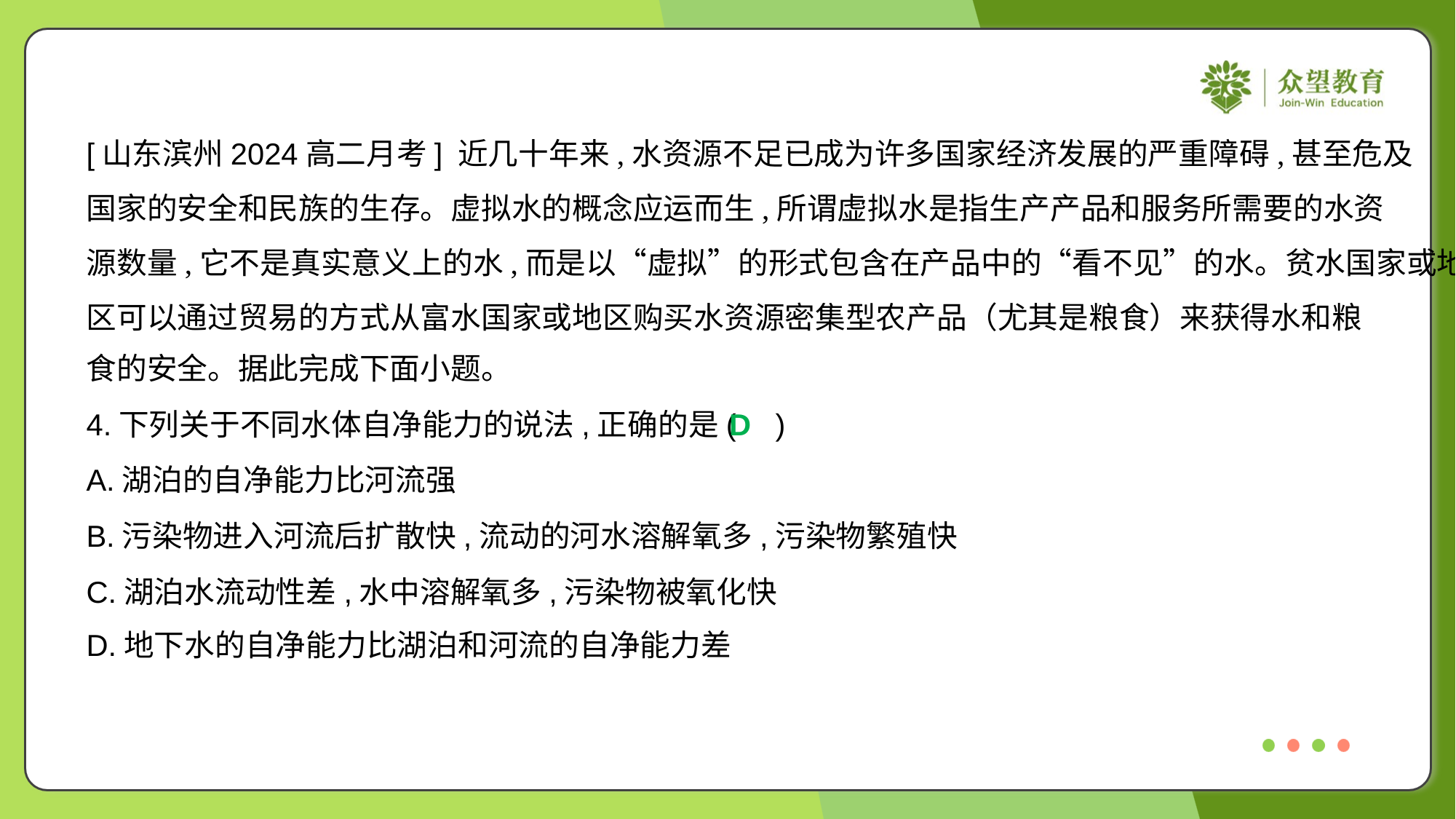

[山东滨州2024高二月考] 近几十年来,水资源不足已成为许多国家经济发展的严重障碍,甚至危及
国家的安全和民族的生存。虚拟水的概念应运而生,所谓虚拟水是指生产产品和服务所需要的水资
源数量,它不是真实意义上的水,而是以“虚拟”的形式包含在产品中的“看不见”的水。贫水国家或地
区可以通过贸易的方式从富水国家或地区购买水资源密集型农产品（尤其是粮食）来获得水和粮
食的安全。据此完成下面小题。
4.下列关于不同水体自净能力的说法,正确的是(     )
D
A.湖泊的自净能力比河流强
B.污染物进入河流后扩散快,流动的河水溶解氧多,污染物繁殖快
C.湖泊水流动性差,水中溶解氧多,污染物被氧化快
D.地下水的自净能力比湖泊和河流的自净能力差